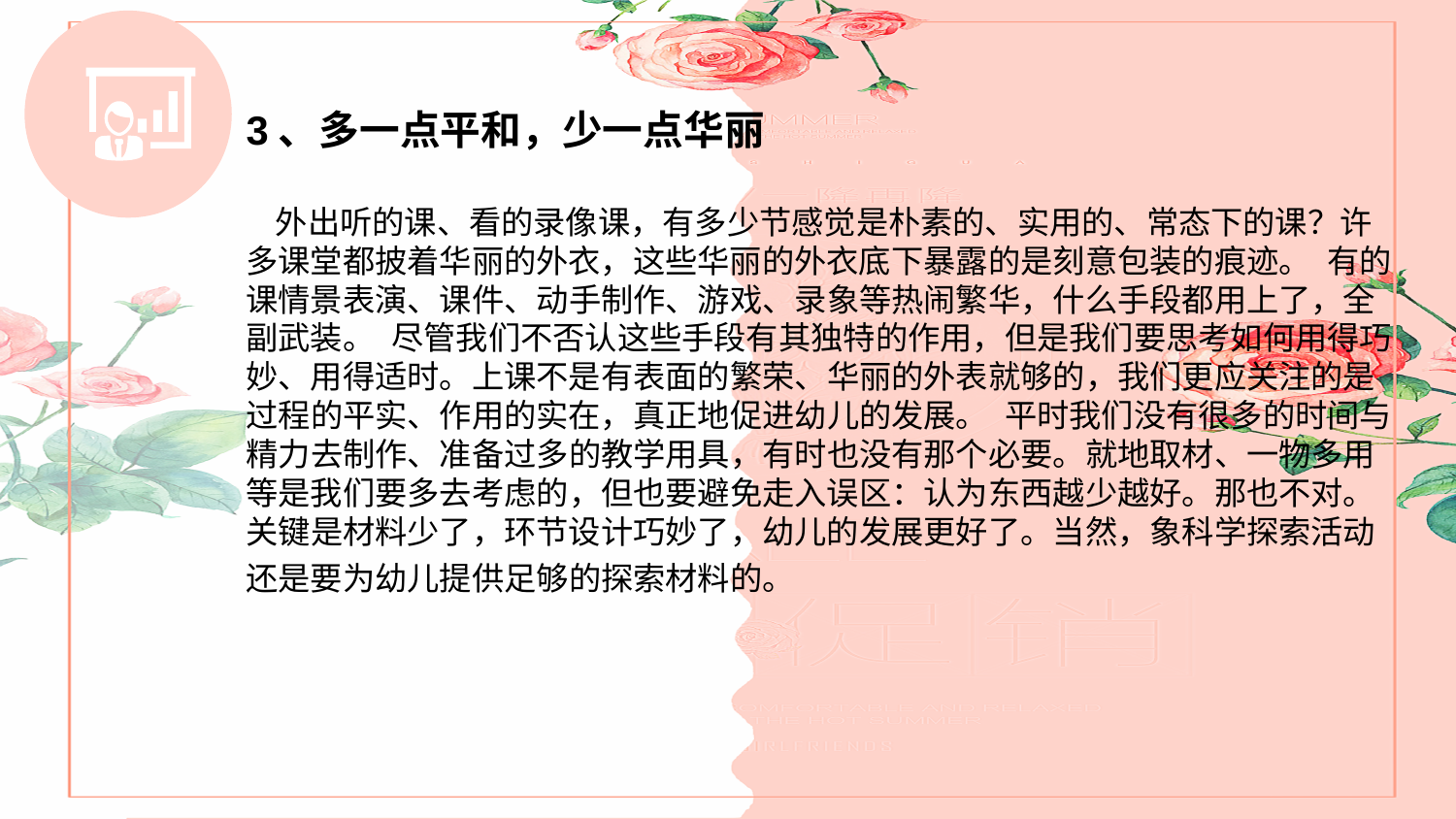

3、多一点平和，少一点华丽

   外出听的课、看的录像课，有多少节感觉是朴素的、实用的、常态下的课？许多课堂都披着华丽的外衣，这些华丽的外衣底下暴露的是刻意包装的痕迹。 有的课情景表演、课件、动手制作、游戏、录象等热闹繁华，什么手段都用上了，全副武装。 尽管我们不否认这些手段有其独特的作用，但是我们要思考如何用得巧妙、用得适时。上课不是有表面的繁荣、华丽的外表就够的，我们更应关注的是过程的平实、作用的实在，真正地促进幼儿的发展。 平时我们没有很多的时间与精力去制作、准备过多的教学用具，有时也没有那个必要。就地取材、一物多用等是我们要多去考虑的，但也要避免走入误区：认为东西越少越好。那也不对。关键是材料少了，环节设计巧妙了，幼儿的发展更好了。当然，象科学探索活动还是要为幼儿提供足够的探索材料的。